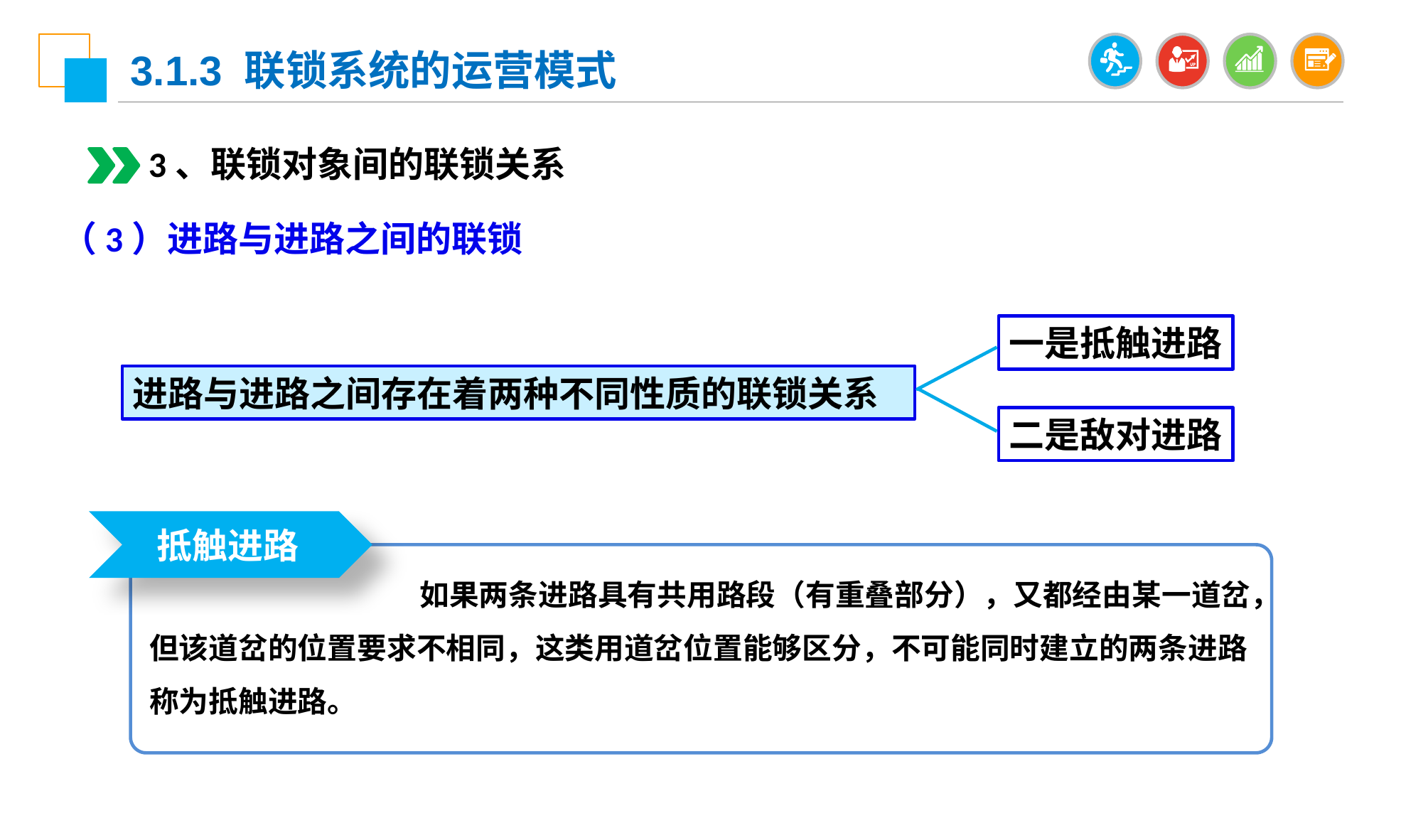

3.1.3 联锁系统的运营模式
3、联锁对象间的联锁关系

（3）进路与进路之间的联锁
一是抵触进路

进路与进路之间存在着两种不同性质的联锁关系
二是敌对进路

抵触进路

                                       如果两条进路具有共用路段（有重叠部分），又都经由某一道岔，但该道岔的位置要求不相同，这类用道岔位置能够区分，不可能同时建立的两条进路称为抵触进路。